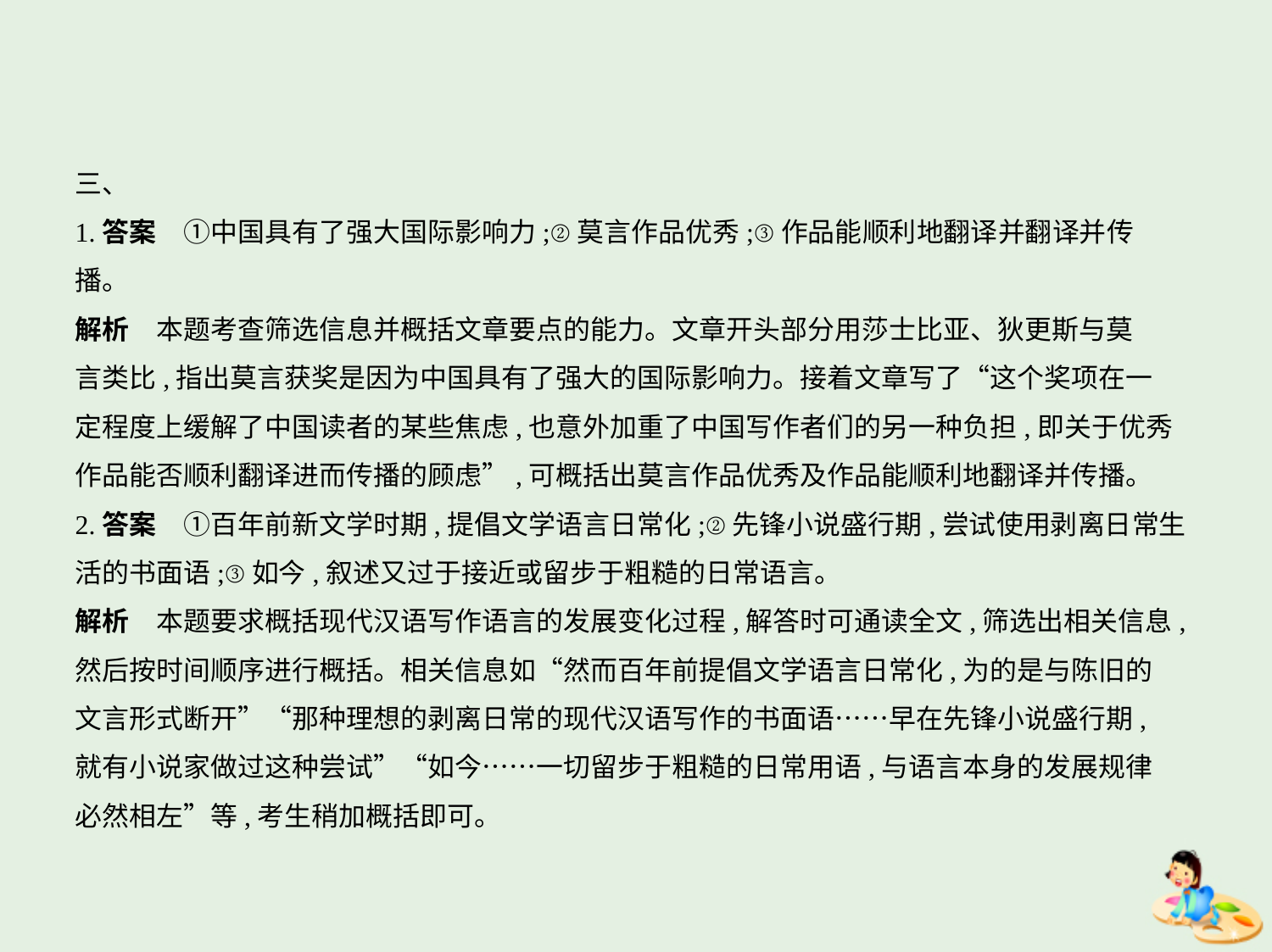

三、
1.答案　①中国具有了强大国际影响力;②莫言作品优秀;③作品能顺利地翻译并翻译并传
播。
解析　本题考查筛选信息并概括文章要点的能力。文章开头部分用莎士比亚、狄更斯与莫
言类比,指出莫言获奖是因为中国具有了强大的国际影响力。接着文章写了“这个奖项在一
定程度上缓解了中国读者的某些焦虑,也意外加重了中国写作者们的另一种负担,即关于优秀
作品能否顺利翻译进而传播的顾虑”,可概括出莫言作品优秀及作品能顺利地翻译并传播。
2.答案　①百年前新文学时期,提倡文学语言日常化;②先锋小说盛行期,尝试使用剥离日常生
活的书面语;③如今,叙述又过于接近或留步于粗糙的日常语言。
解析　本题要求概括现代汉语写作语言的发展变化过程,解答时可通读全文,筛选出相关信息,
然后按时间顺序进行概括。相关信息如“然而百年前提倡文学语言日常化,为的是与陈旧的
文言形式断开”“那种理想的剥离日常的现代汉语写作的书面语……早在先锋小说盛行期,
就有小说家做过这种尝试”“如今……一切留步于粗糙的日常用语,与语言本身的发展规律
必然相左”等,考生稍加概括即可。